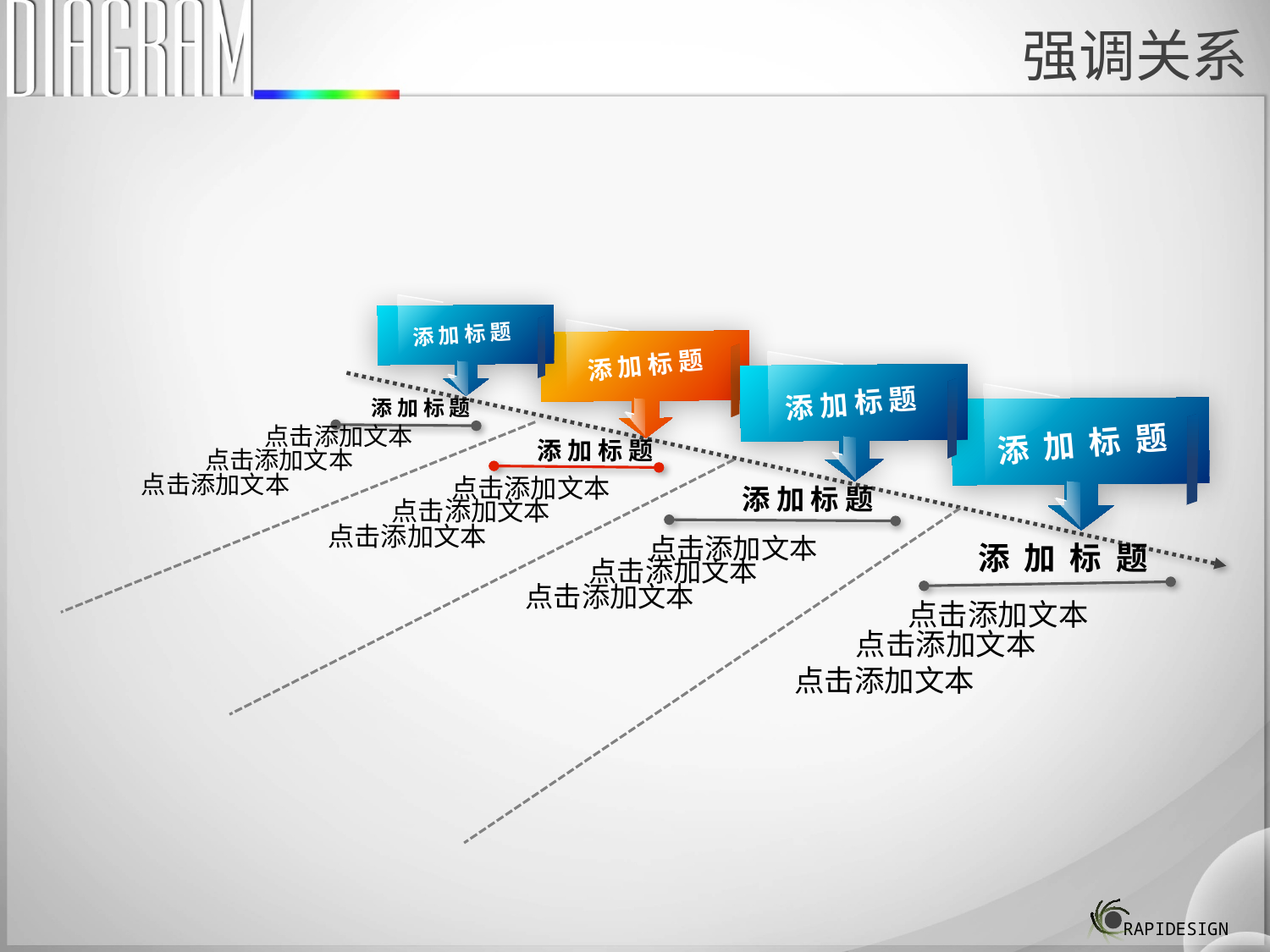

强调关系

添 加 标 题

添 加 标 题

添 加 标 题

添 加 标 题

点击添加文本
点击添加文本
点击添加文本
添  加  标  题
添 加 标 题
点击添加文本
点击添加文本
点击添加文本
添 加 标 题
点击添加文本
点击添加文本
点击添加文本
添  加  标  题
点击添加文本
点击添加文本
点击添加文本